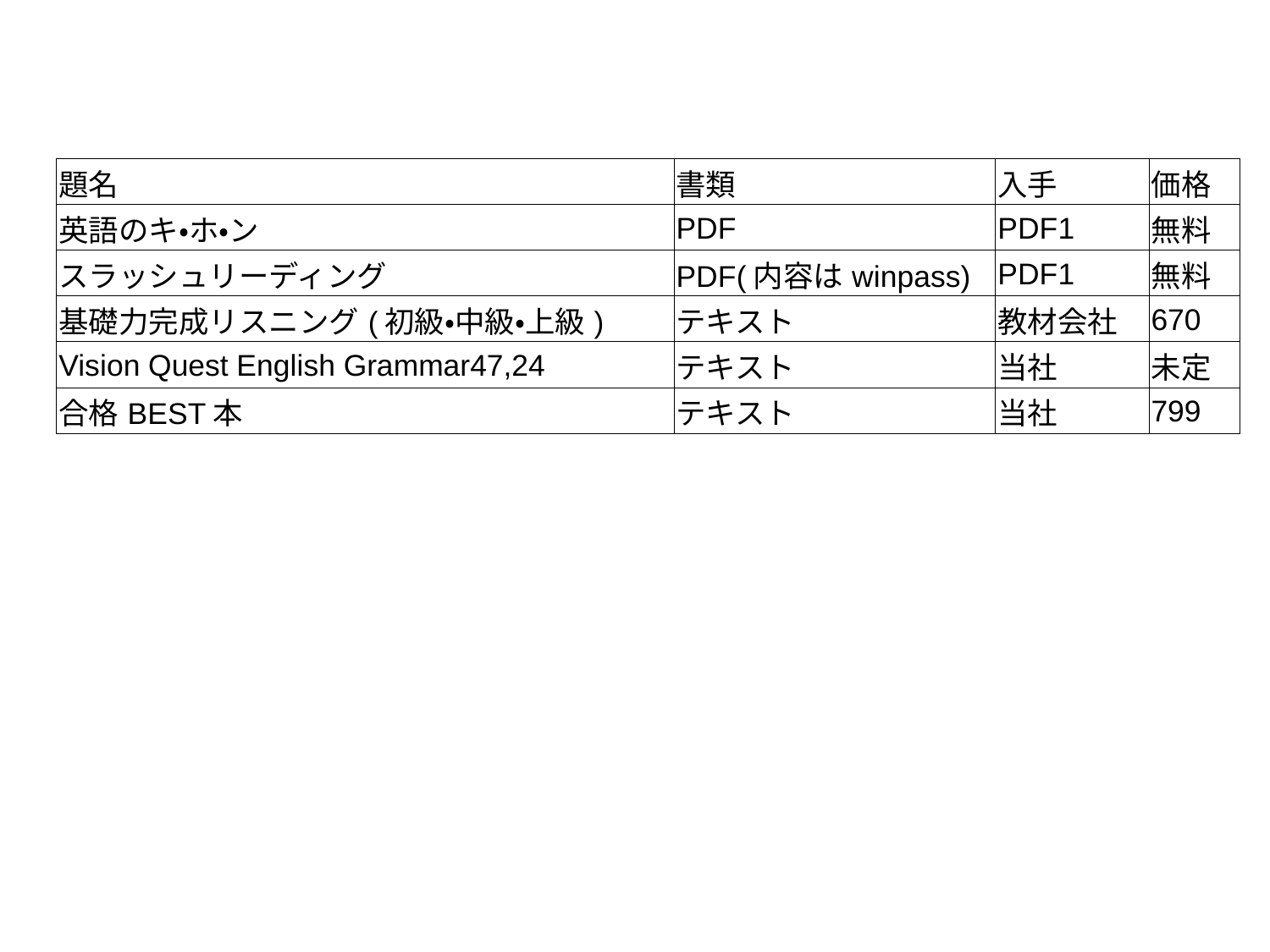

| 題名 | 書類 | 入手 | 価格 |
| --- | --- | --- | --- |
| 英語のキ・ホ・ン | PDF | PDF1 | 無料 |
| スラッシュリーディング | PDF(内容はwinpass) | PDF1 | 無料 |
| 基礎力完成リスニング(初級・中級・上級) | テキスト | 教材会社 | 670 |
| Vision Quest English Grammar47,24 | テキスト | 当社 | 未定 |
| 合格BEST本 | テキスト | 当社 | 799 |